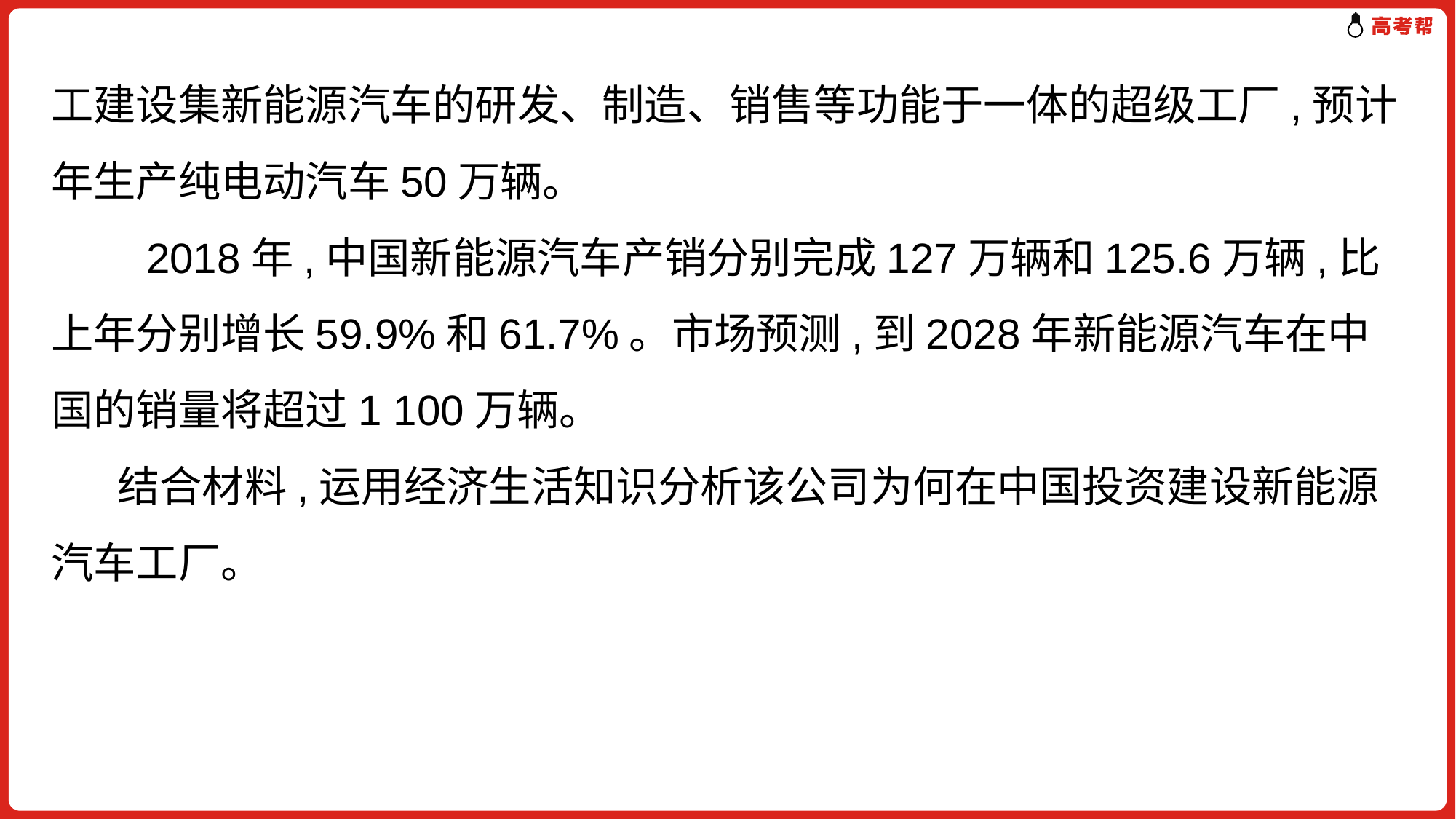

# 工建设集新能源汽车的研发、制造、销售等功能于一体的超级工厂,预计年生产纯电动汽车50万辆。 　　2018年,中国新能源汽车产销分别完成127万辆和125.6万辆,比上年分别增长59.9%和61.7%。市场预测,到2028年新能源汽车在中国的销量将超过1 100万辆。 结合材料,运用经济生活知识分析该公司为何在中国投资建设新能源汽车工厂。